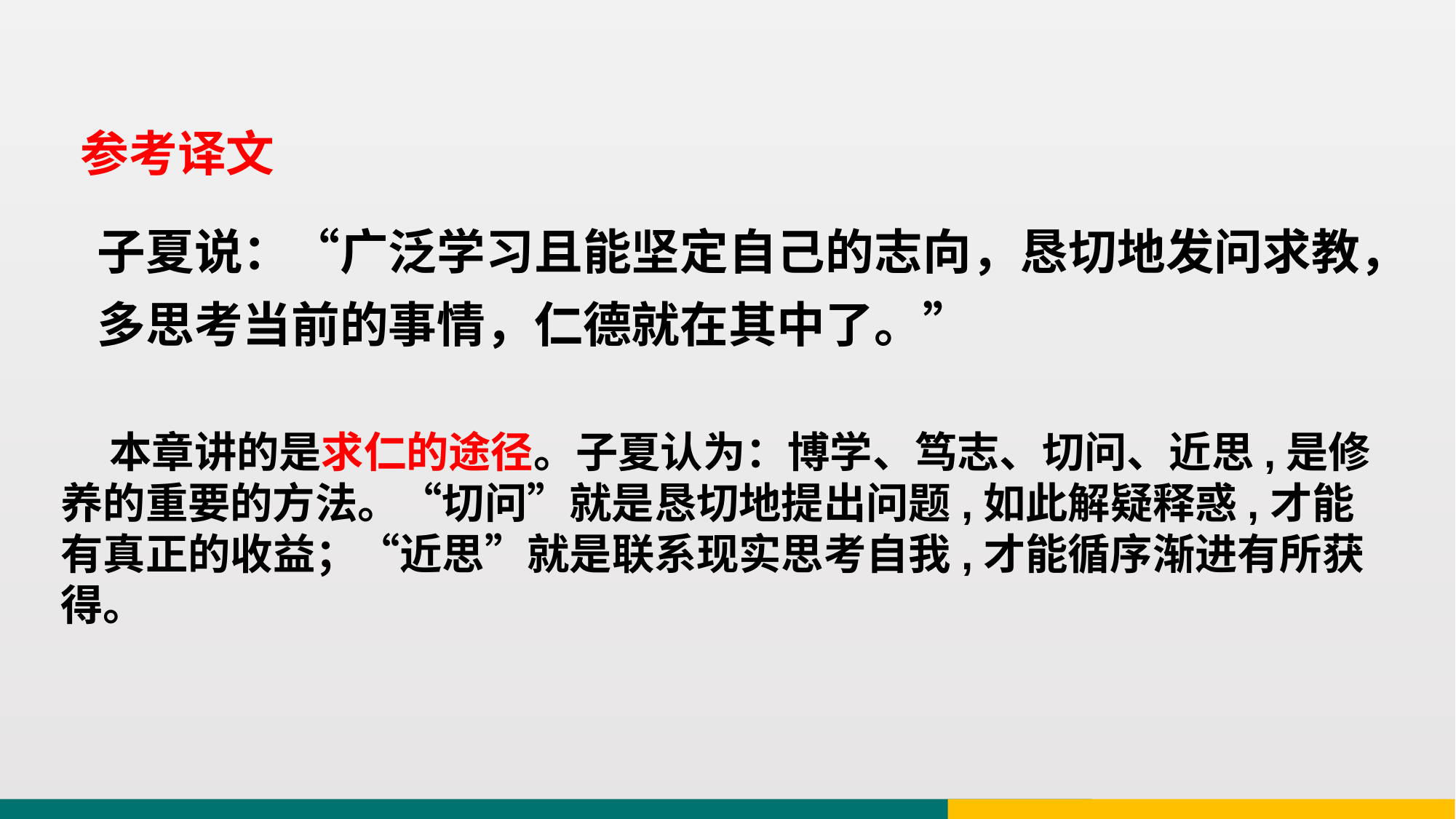

参考译文
子夏说：“广泛学习且能坚定自己的志向，恳切地发问求教，多思考当前的事情，仁德就在其中了。”
    本章讲的是求仁的途径。子夏认为：博学、笃志、切问、近思,是修养的重要的方法。“切问”就是恳切地提出问题,如此解疑释惑,才能有真正的收益；“近思”就是联系现实思考自我,才能循序渐进有所获得。